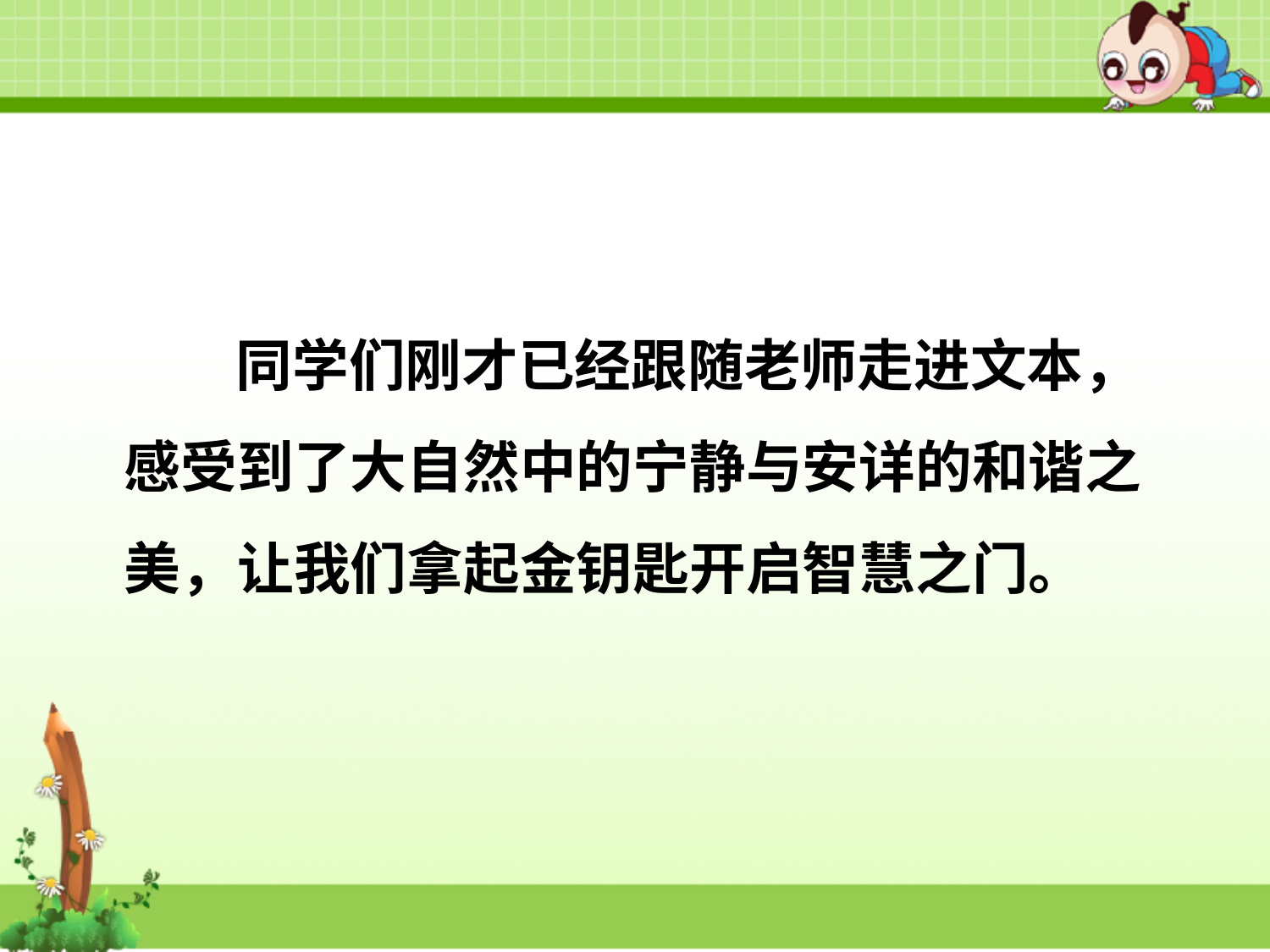

同学们刚才已经跟随老师走进文本，感受到了大自然中的宁静与安详的和谐之美，让我们拿起金钥匙开启智慧之门。